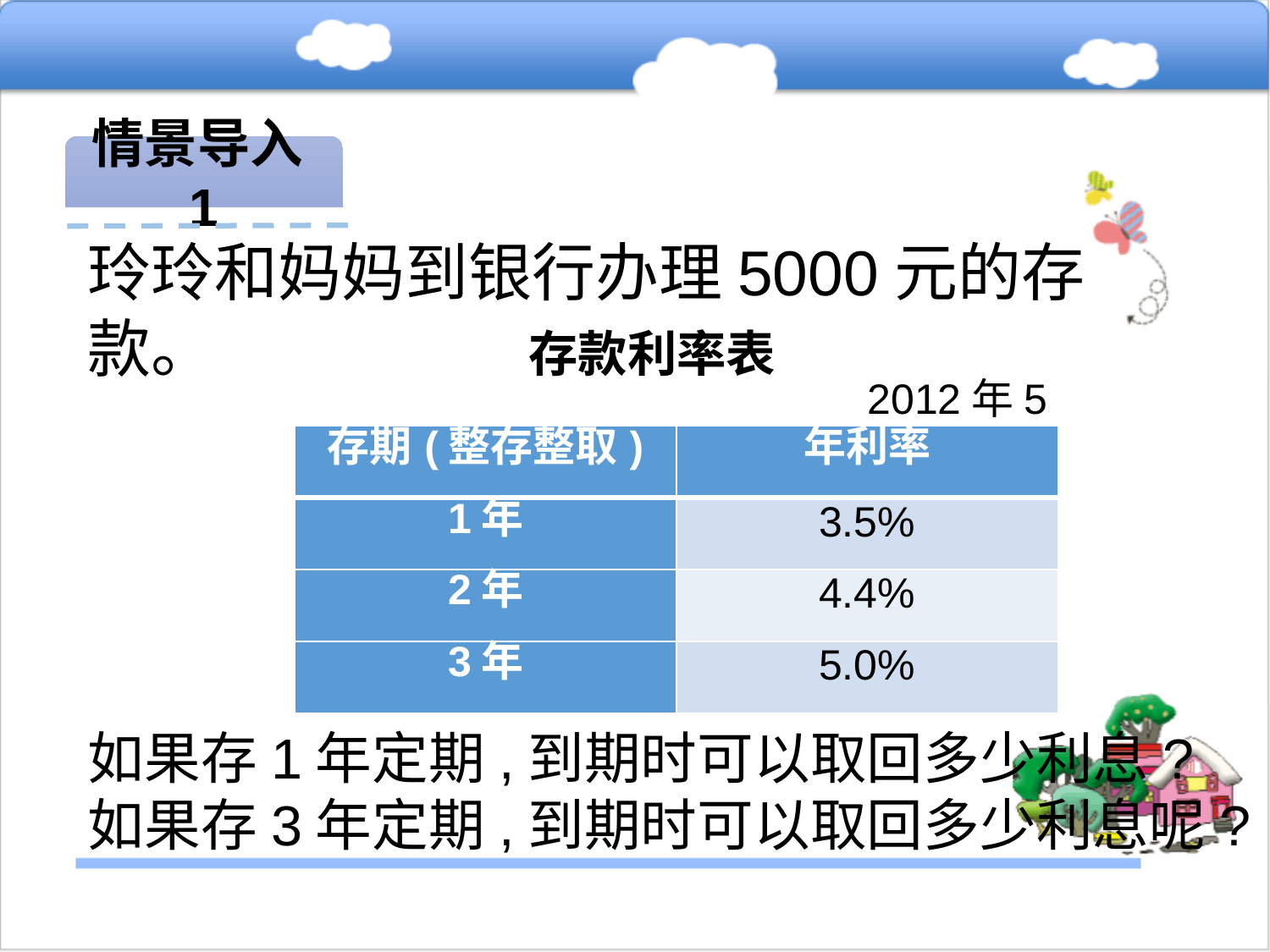

情景导入1
玲玲和妈妈到银行办理5000元的存款。
存款利率表
2012年5月
| 存期(整存整取) | 年利率 |
| --- | --- |
| 1年 | 3.5% |
| 2年 | 4.4% |
| 3年 | 5.0% |
如果存1年定期,到期时可以取回多少利息?
如果存3年定期,到期时可以取回多少利息呢?